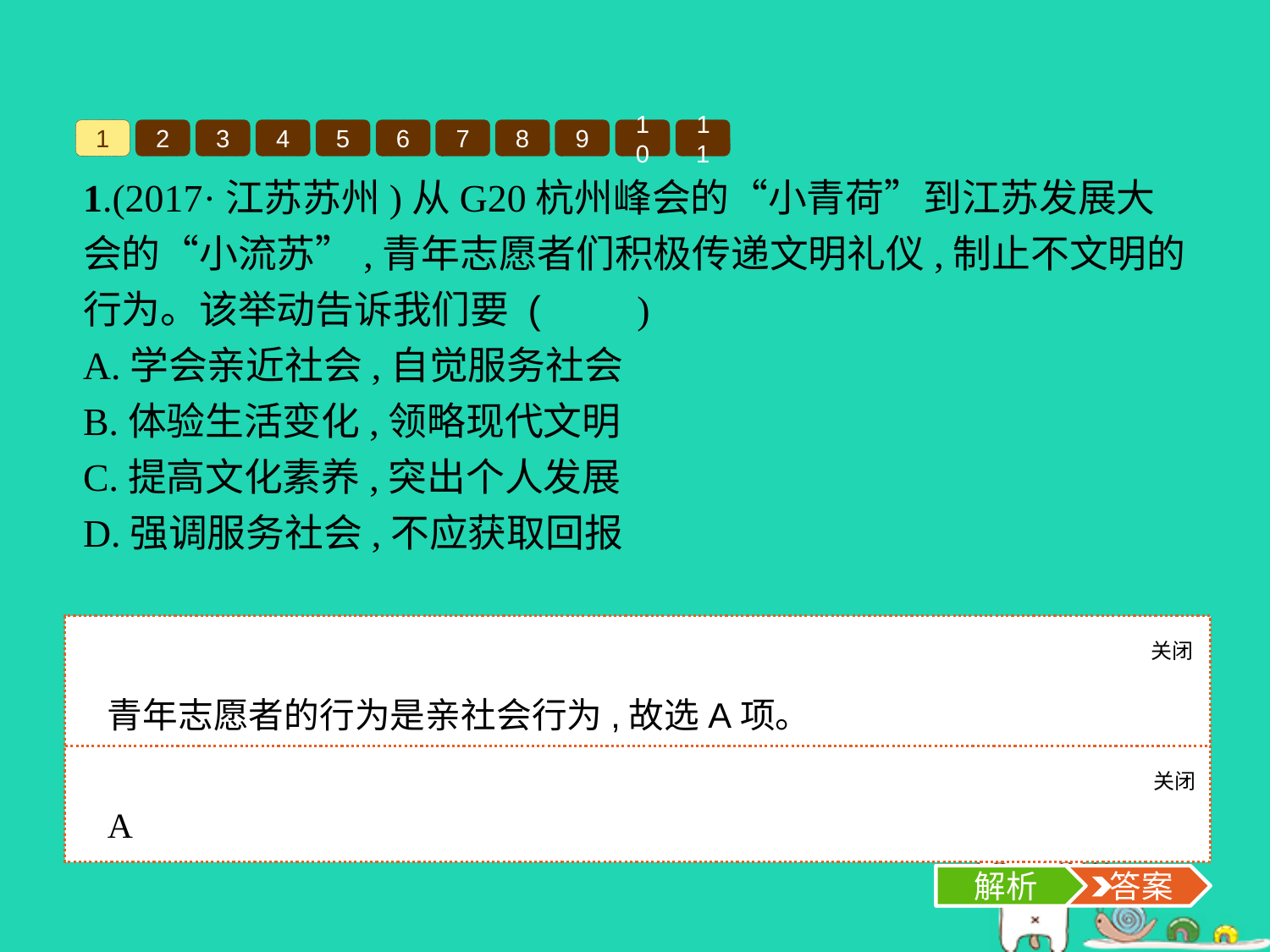

1
2
3
4
5
6
7
8
9
10
11
1.(2017·江苏苏州)从G20杭州峰会的“小青荷”到江苏发展大会的“小流苏”,青年志愿者们积极传递文明礼仪,制止不文明的行为。该举动告诉我们要 (　　)
A.学会亲近社会,自觉服务社会
B.体验生活变化,领略现代文明
C.提高文化素养,突出个人发展
D.强调服务社会,不应获取回报

关闭
解析

青年志愿者的行为是亲社会行为,故选A项。

关闭
解析
  答案

A
解析
  答案